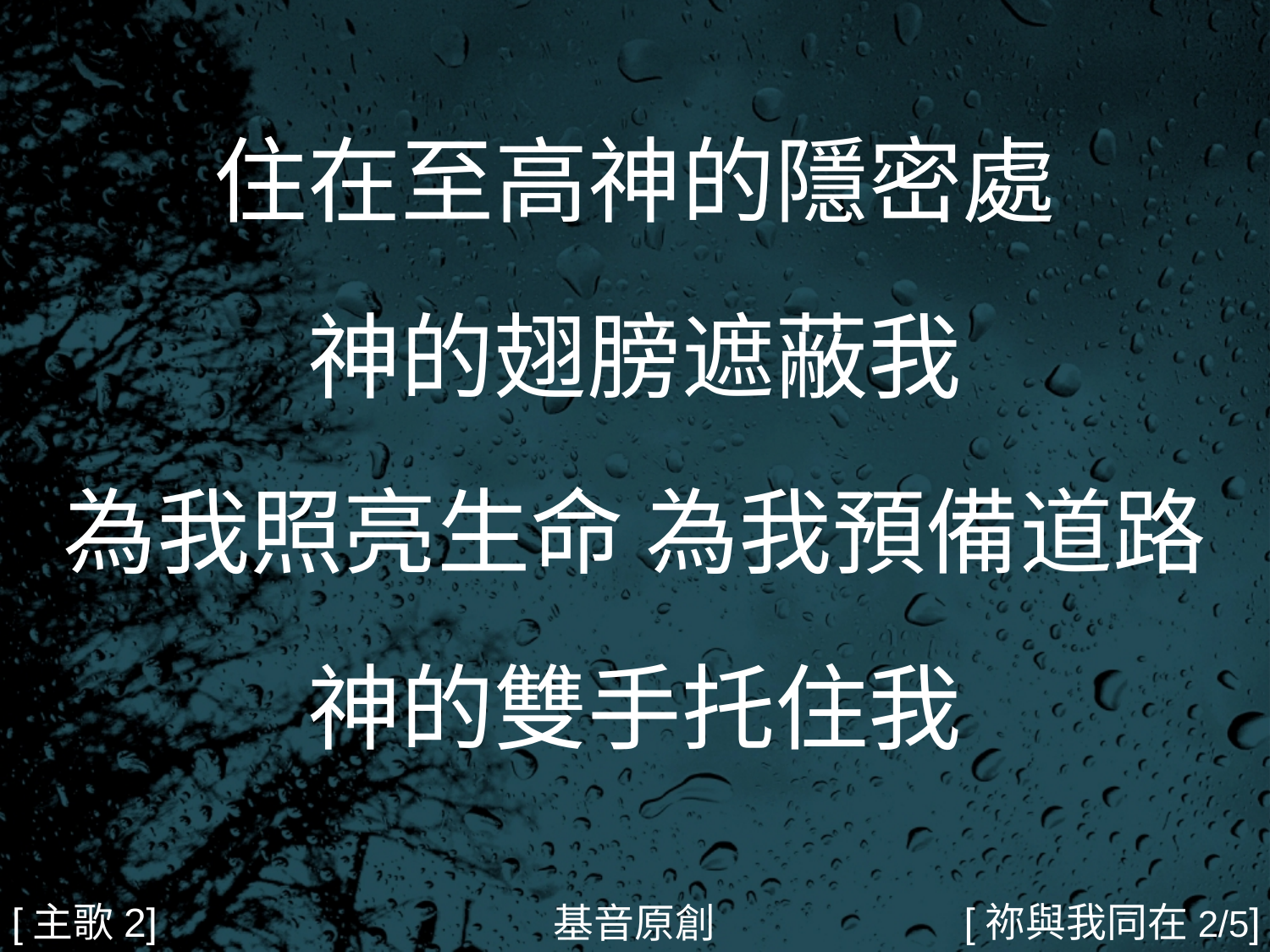

住在至高神的隱密處

神的翅膀遮蔽我

為我照亮生命 為我預備道路

神的雙手托住我
#

[主歌2]
[祢與我同在2/5]
基音原創